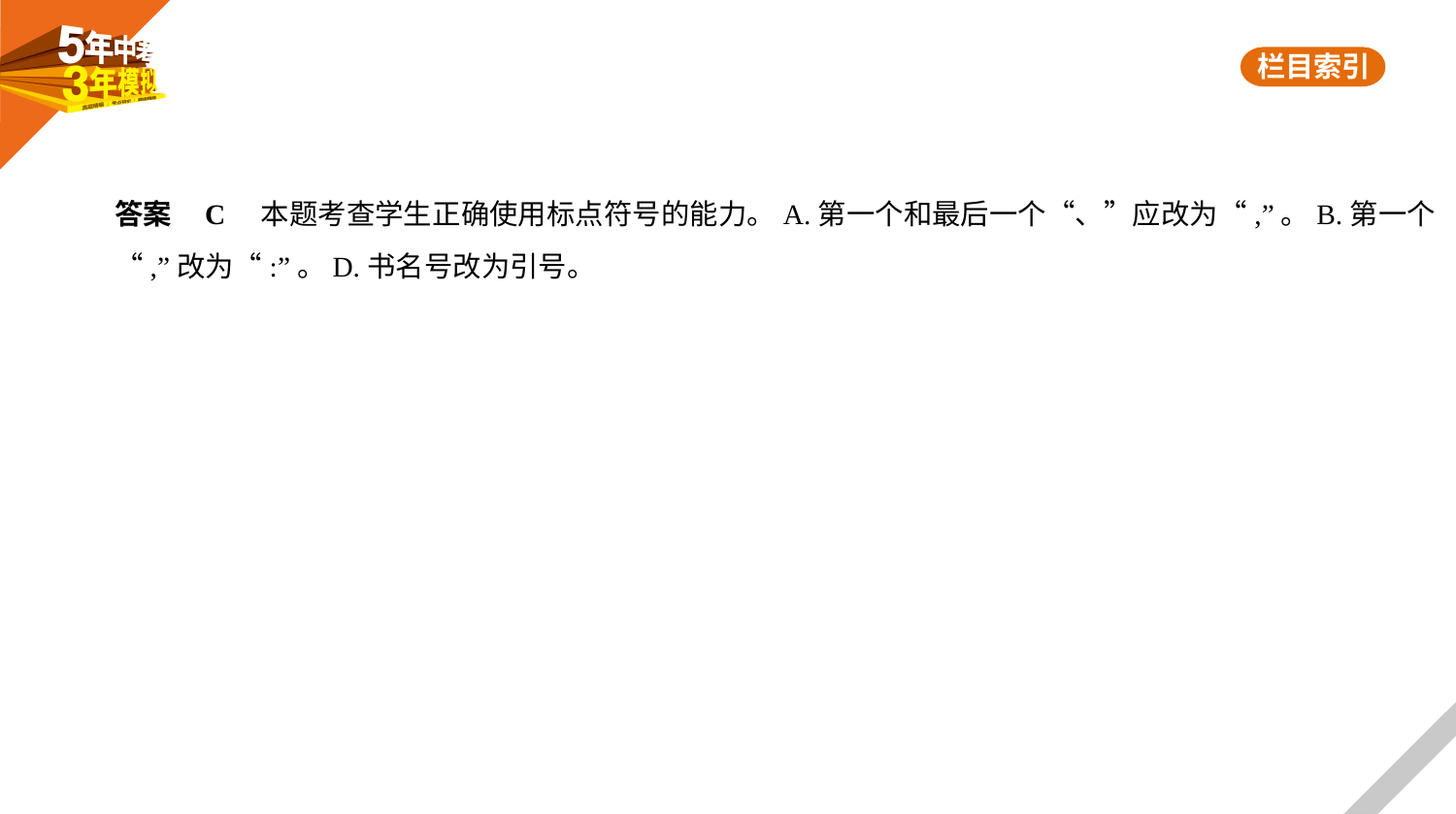

答案    C　本题考查学生正确使用标点符号的能力。A.第一个和最后一个“、”应改为“,”。B.第一个
“,”改为“:”。D.书名号改为引号。